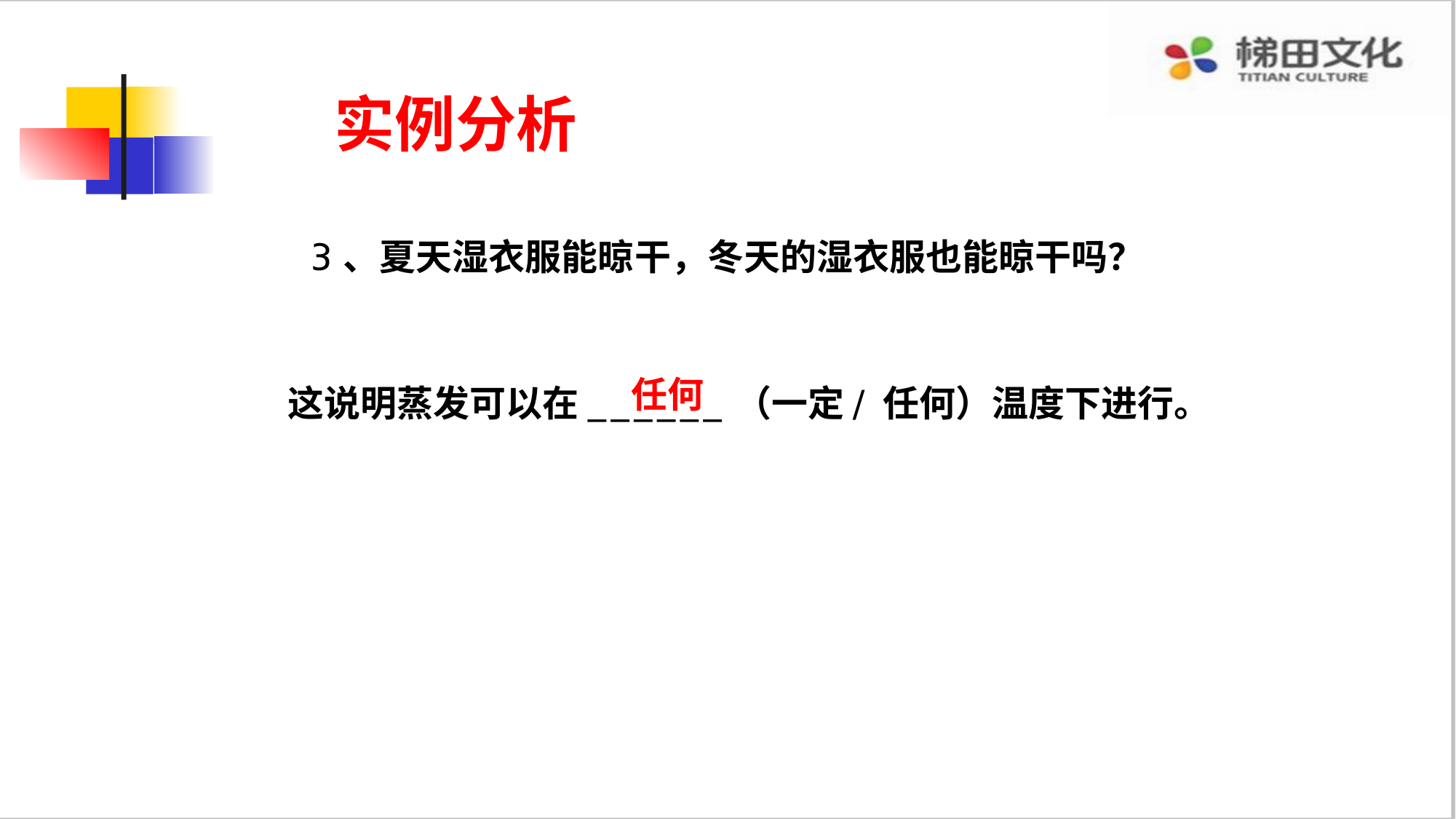

# 实例分析

3、夏天湿衣服能晾干，冬天的湿衣服也能晾干吗？
任何
这说明蒸发可以在______（一定/任何）温度下进行。